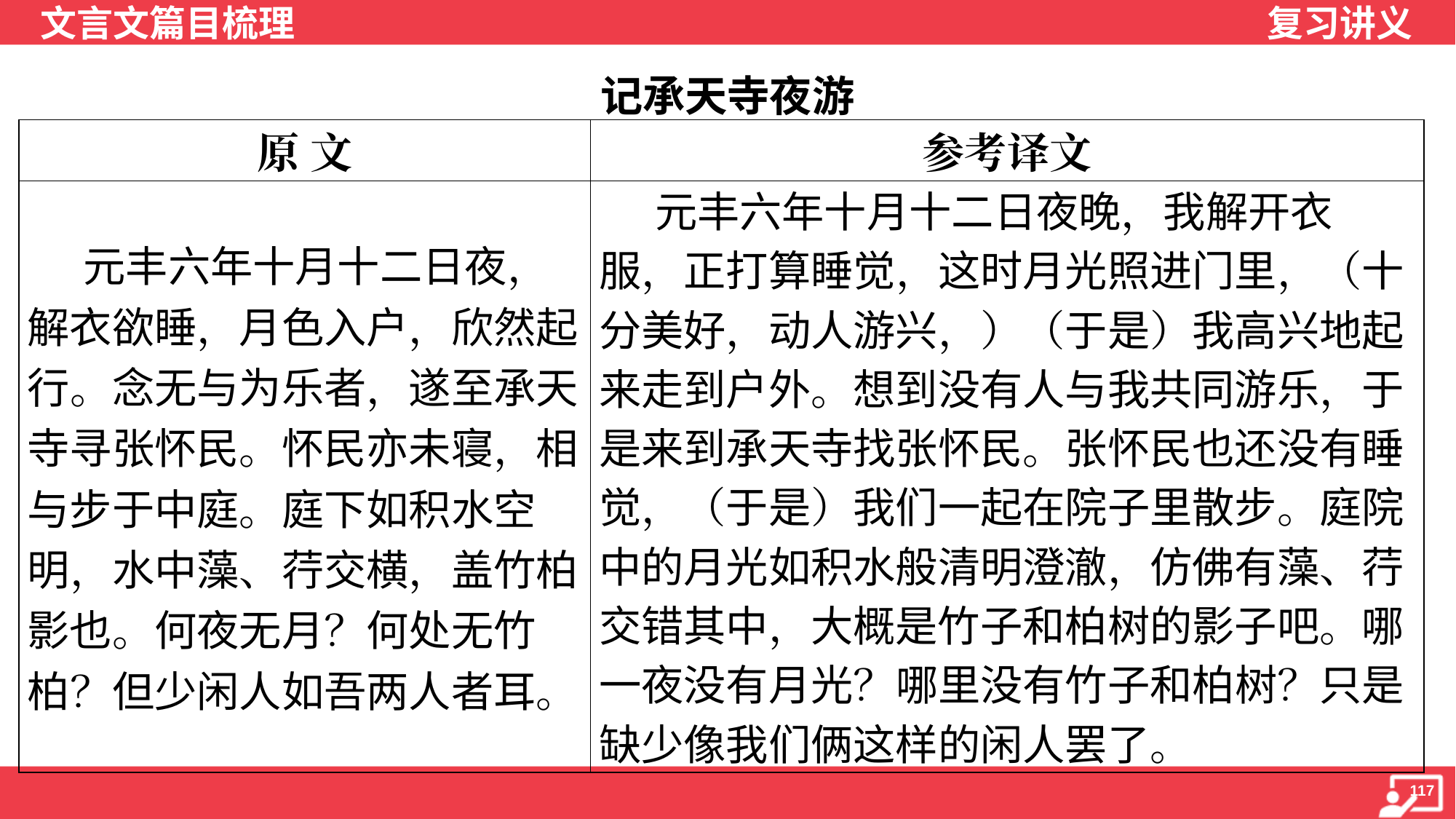

记承天寺夜游
| 原 文 | 参考译文 |
| --- | --- |
| 元丰六年十月十二日夜，解衣欲睡，月色入户，欣然起行。念无与为乐者，遂至承天寺寻张怀民。怀民亦未寝，相与步于中庭。庭下如积水空明，水中藻、荇交横，盖竹柏影也。何夜无月？何处无竹柏？但少闲人如吾两人者耳。 | 元丰六年十月十二日夜晚，我解开衣服，正打算睡觉，这时月光照进门里，（十分美好，动人游兴，）（于是）我高兴地起来走到户外。想到没有人与我共同游乐，于是来到承天寺找张怀民。张怀民也还没有睡觉，（于是）我们一起在院子里散步。庭院中的月光如积水般清明澄澈，仿佛有藻、荇交错其中，大概是竹子和柏树的影子吧。哪一夜没有月光？哪里没有竹子和柏树？只是缺少像我们俩这样的闲人罢了。 |